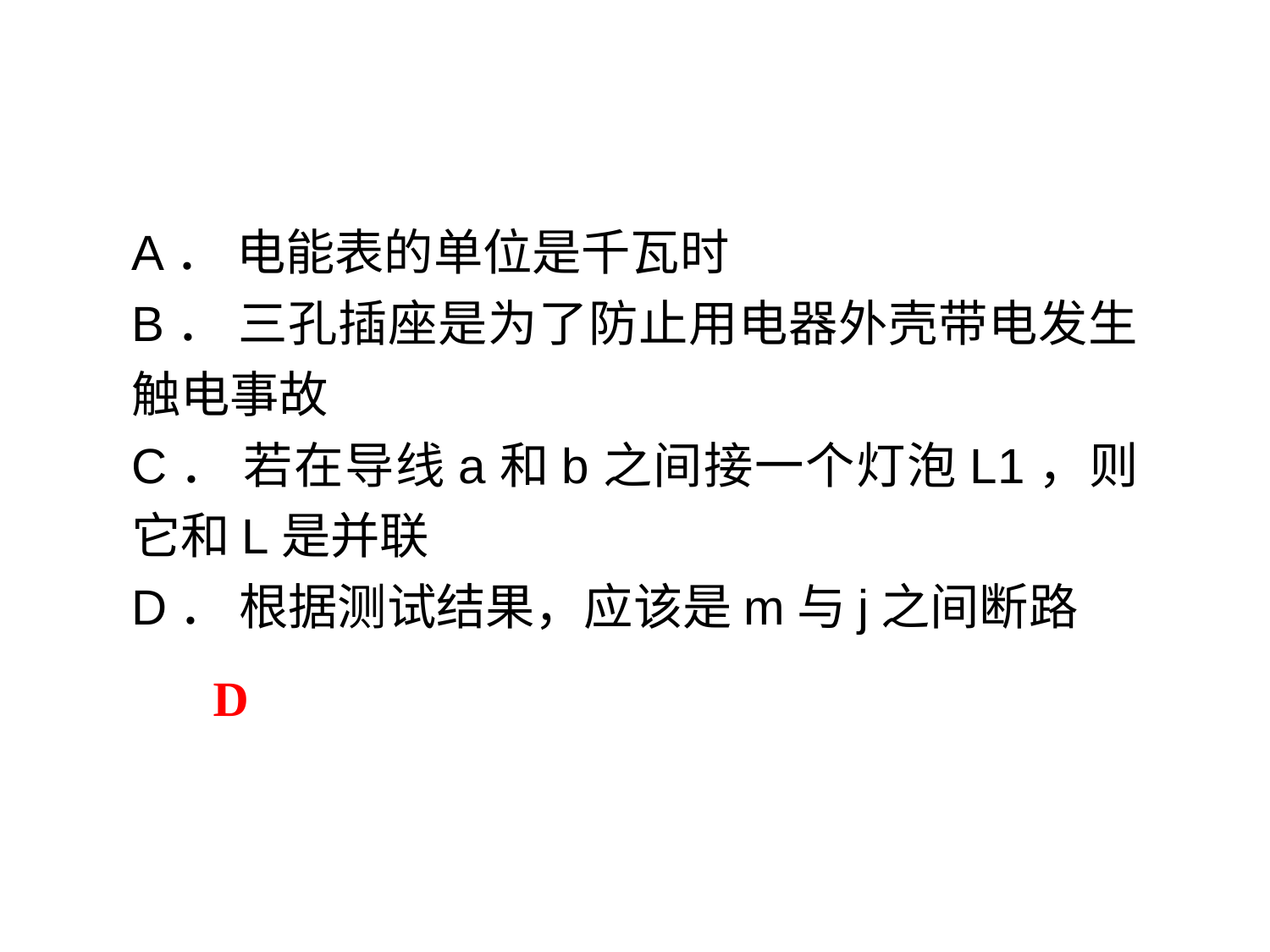

A． 电能表的单位是千瓦时
B． 三孔插座是为了防止用电器外壳带电发生触电事故
C． 若在导线a和b之间接一个灯泡L1，则它和L是并联
D． 根据测试结果，应该是m与j之间断路
D